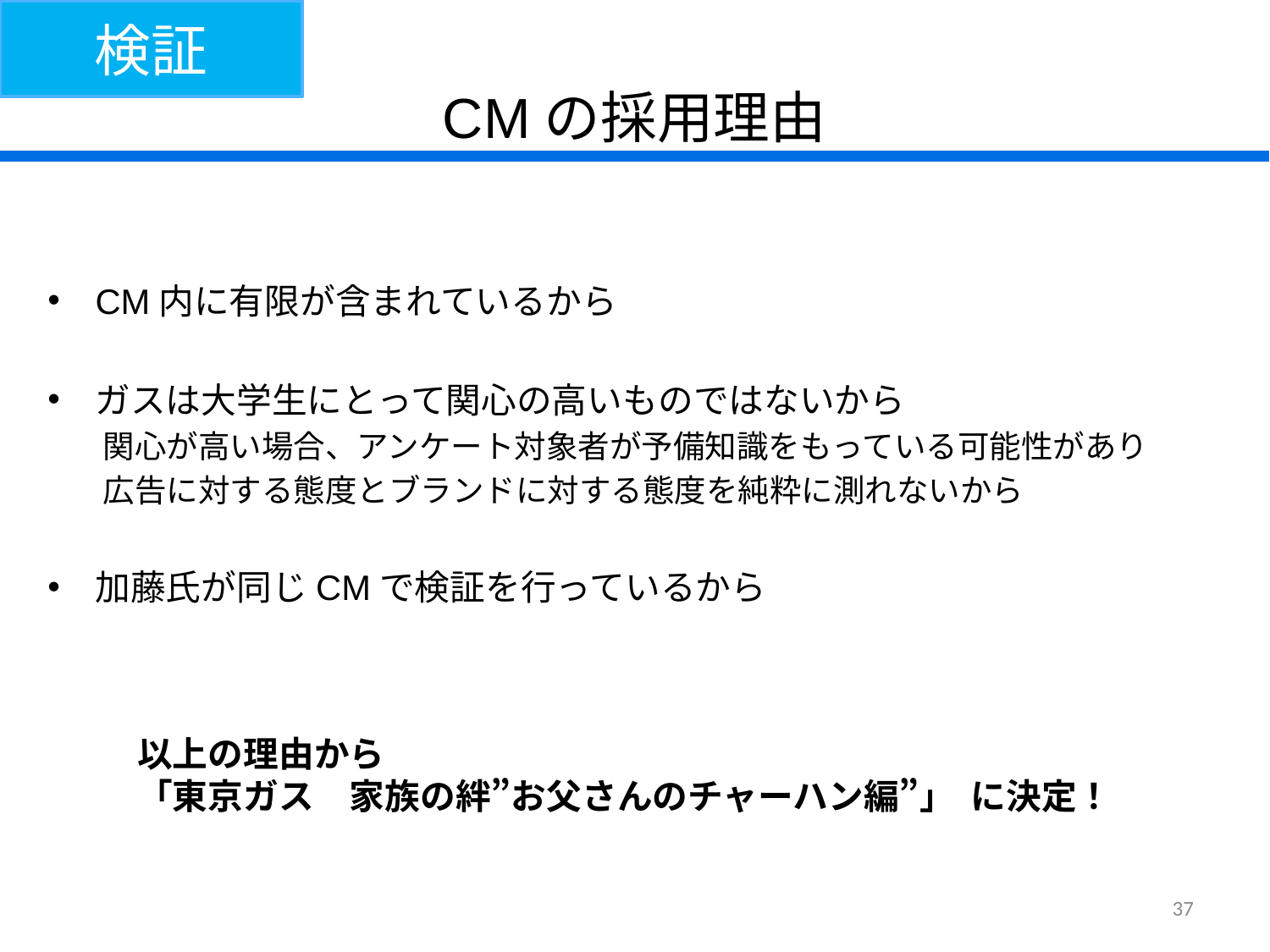

検証
# CMの採用理由

CM内に有限が含まれているから

ガスは大学生にとって関心の高いものではないから
関心が高い場合、アンケート対象者が予備知識をもっている可能性があり
広告に対する態度とブランドに対する態度を純粋に測れないから

加藤氏が同じCMで検証を行っているから

以上の理由から
「東京ガス　家族の絆”お父さんのチャーハン編”」  に決定！

37